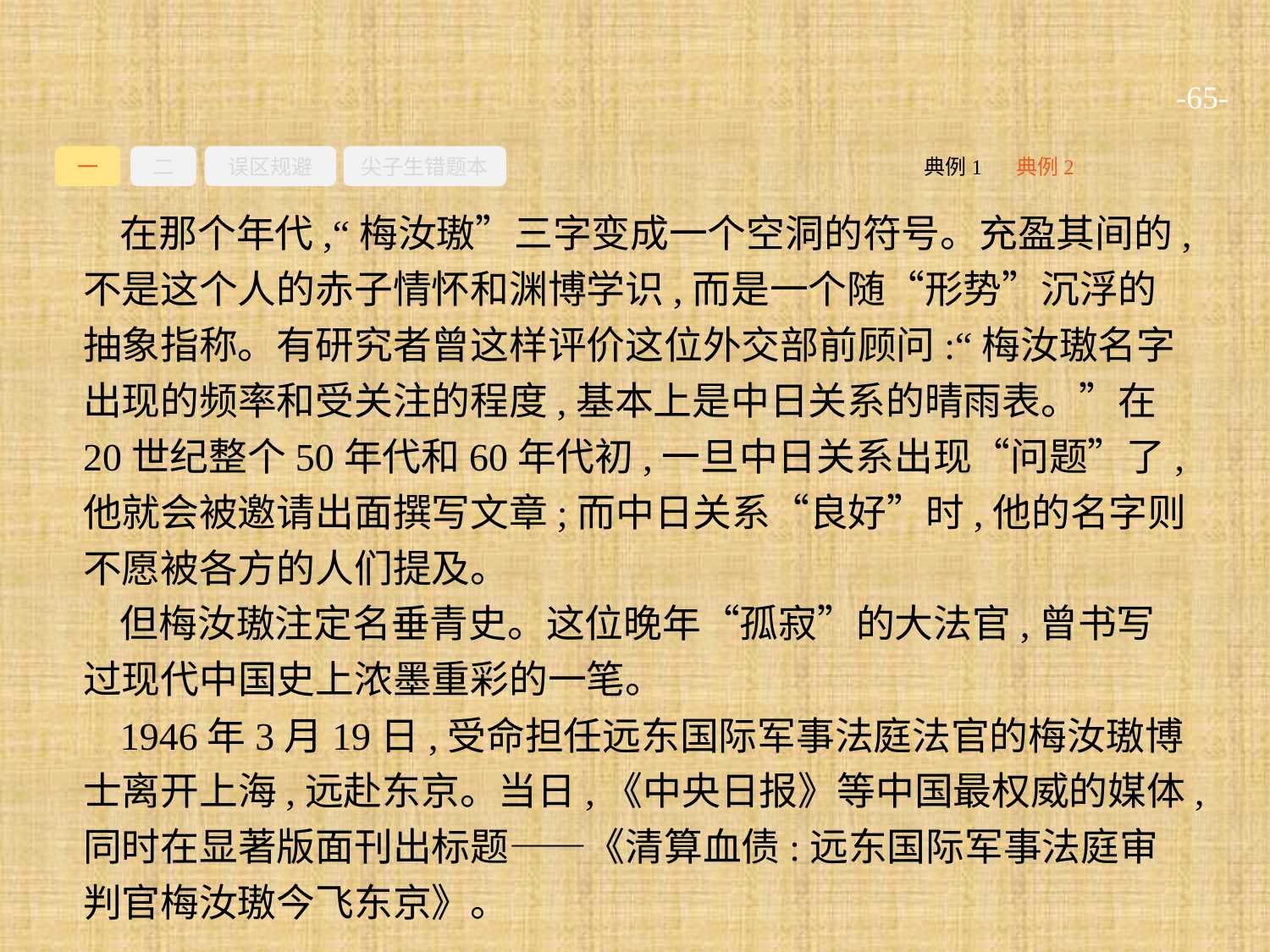

-65-
一
二
误区规避
尖子生错题本
典例2
典例1
在那个年代,“梅汝璈”三字变成一个空洞的符号。充盈其间的,不是这个人的赤子情怀和渊博学识,而是一个随“形势”沉浮的抽象指称。有研究者曾这样评价这位外交部前顾问:“梅汝璈名字出现的频率和受关注的程度,基本上是中日关系的晴雨表。”在20世纪整个50年代和60年代初,一旦中日关系出现“问题”了,他就会被邀请出面撰写文章;而中日关系“良好”时,他的名字则不愿被各方的人们提及。
但梅汝璈注定名垂青史。这位晚年“孤寂”的大法官,曾书写过现代中国史上浓墨重彩的一笔。
1946年3月19日,受命担任远东国际军事法庭法官的梅汝璈博士离开上海,远赴东京。当日,《中央日报》等中国最权威的媒体,同时在显著版面刊出标题——《清算血债:远东国际军事法庭审判官梅汝璈今飞东京》。